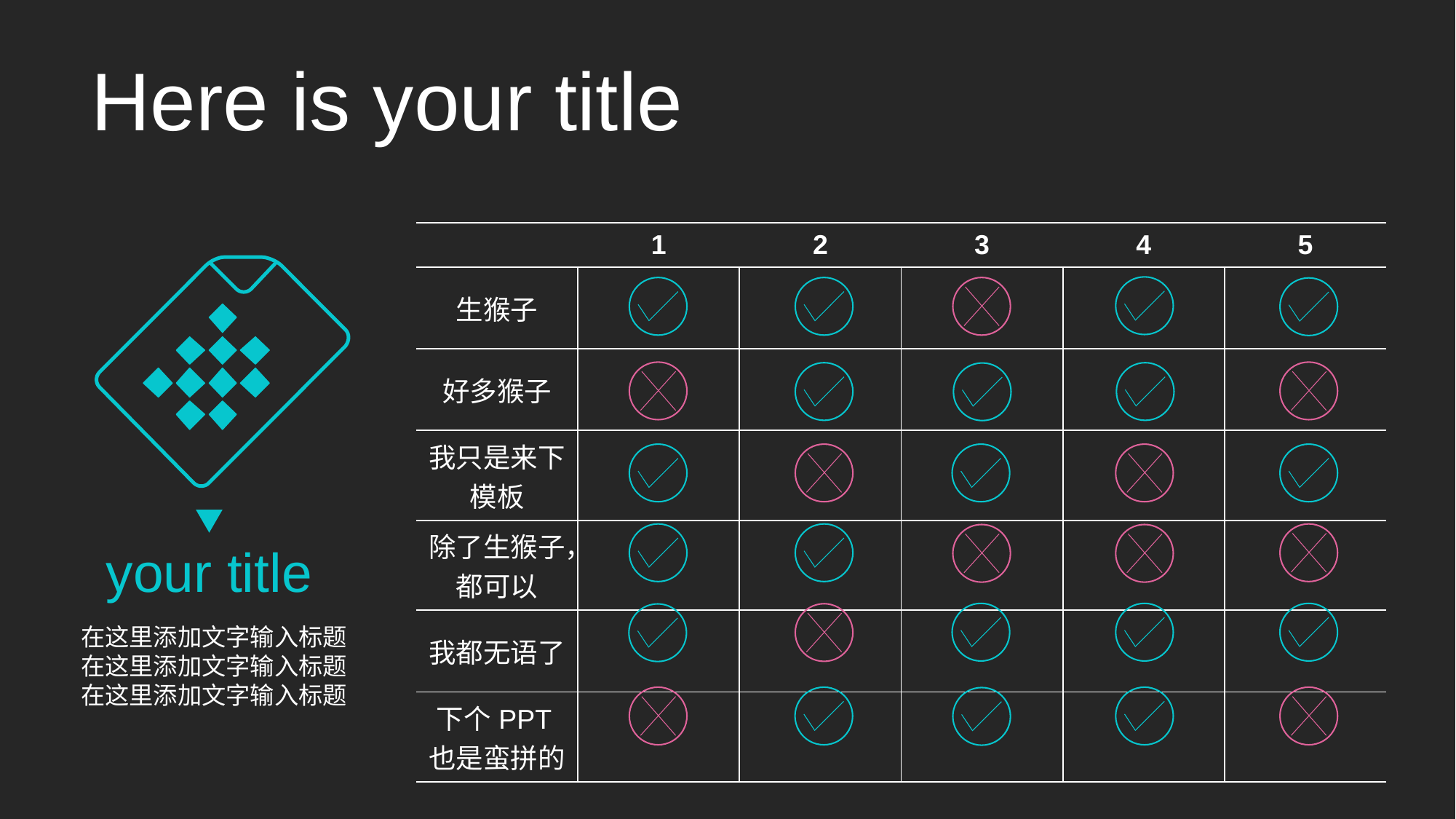

Here is your title
|  | 1 | 2 | 3 | 4 | 5 |
| --- | --- | --- | --- | --- | --- |
| 生猴子 |  |  |  |  |  |
| 好多猴子 |  |  |  |  |  |
| 我只是来下模板 |  |  |  |  |  |
| 除了生猴子，都可以 |  |  |  |  |  |
| 我都无语了 |  |  |  |  |  |
| 下个PPT也是蛮拼的 |  |  |  |  |  |

your title

在这里添加文字输入标题在这里添加文字输入标题
在这里添加文字输入标题